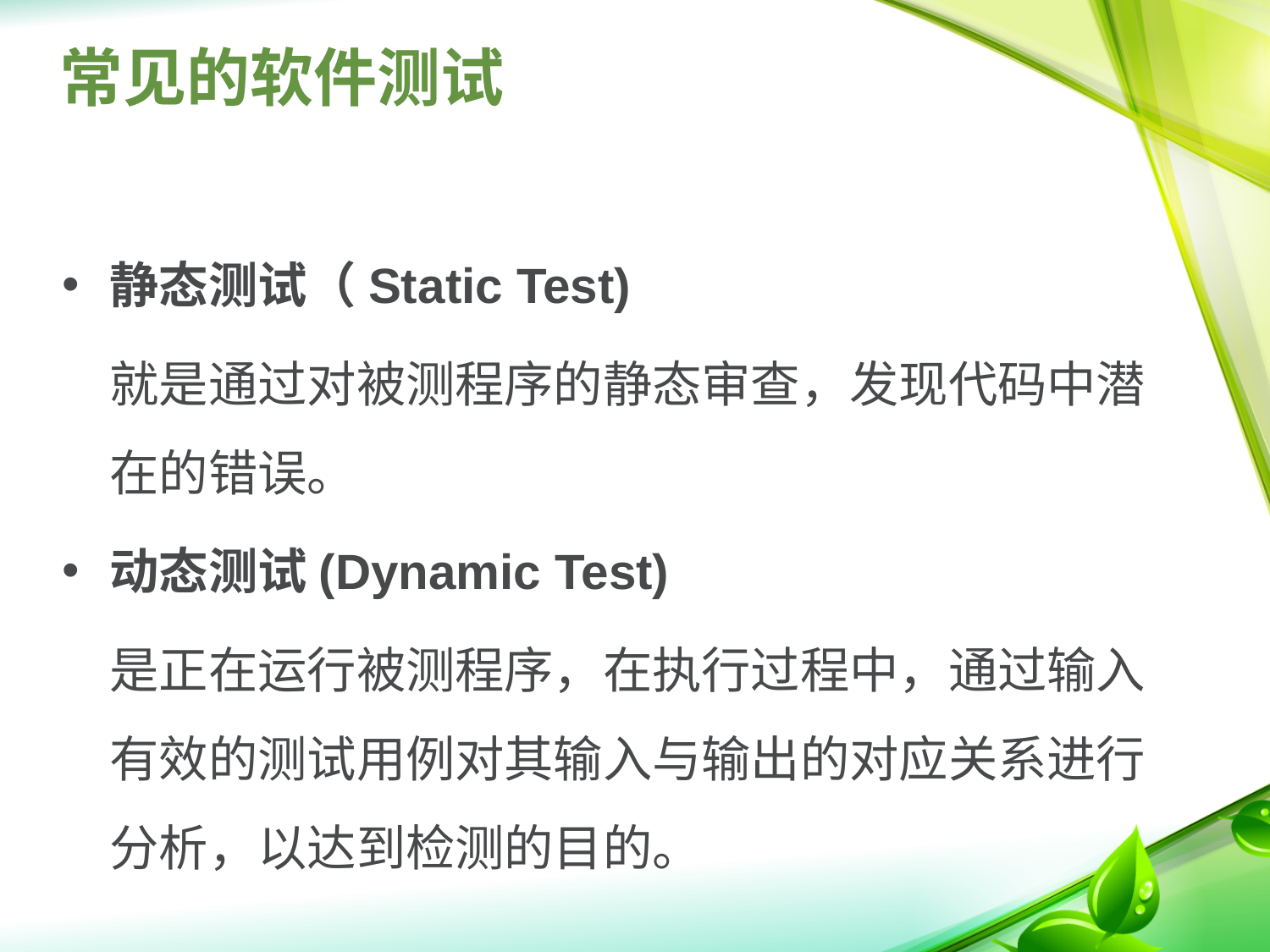

# 常见的软件测试
静态测试（Static Test)
	就是通过对被测程序的静态审查，发现代码中潜在的错误。
动态测试(Dynamic Test)
	是正在运行被测程序，在执行过程中，通过输入有效的测试用例对其输入与输出的对应关系进行分析，以达到检测的目的。